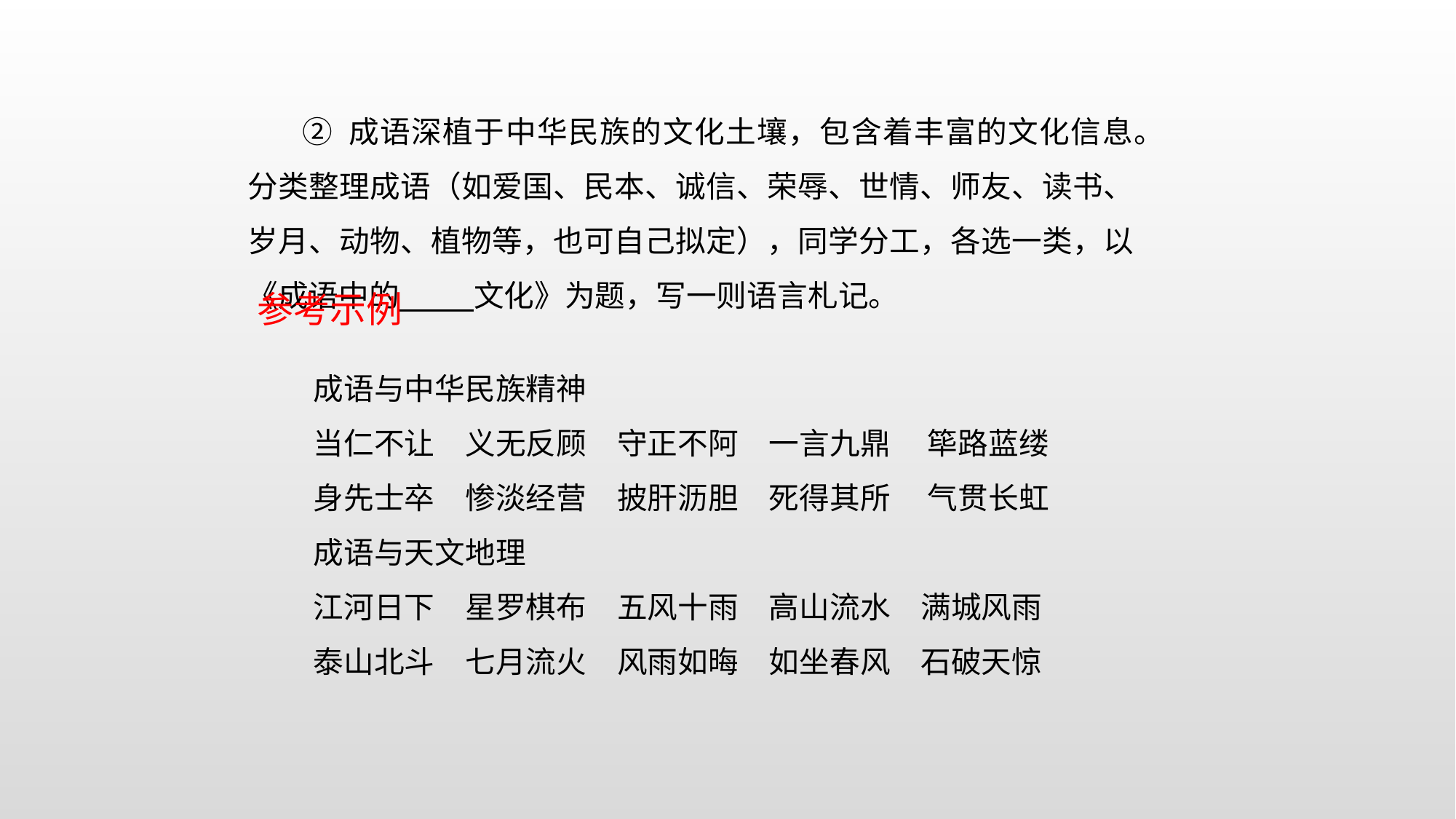

② 成语深植于中华民族的文化土壤，包含着丰富的文化信息。分类整理成语（如爱国、民本、诚信、荣辱、世情、师友、读书、岁月、动物、植物等，也可自己拟定），同学分工，各选一类，以《成语中的           文化》为题，写一则语言札记。
参考示例
成语与中华民族精神
当仁不让　义无反顾　守正不阿　一言九鼎　 筚路蓝缕
身先士卒　惨淡经营　披肝沥胆　死得其所　 气贯长虹
成语与天文地理
江河日下　星罗棋布　五风十雨　高山流水　满城风雨
泰山北斗　七月流火　风雨如晦　如坐春风　石破天惊